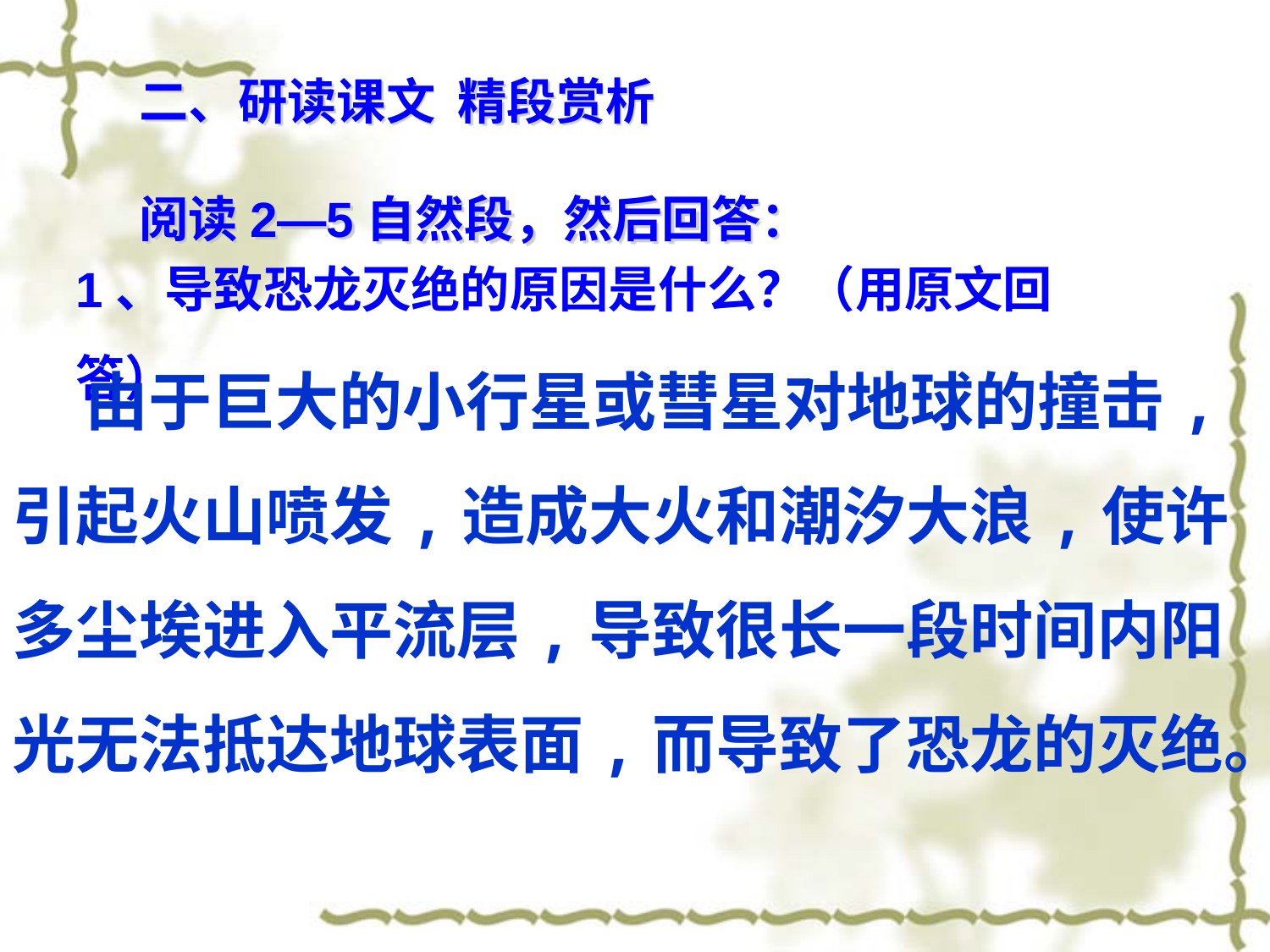

二、研读课文  精段赏析

阅读2—5自然段，然后回答：
1、导致恐龙灭绝的原因是什么？（用原文回答）
    由于巨大的小行星或彗星对地球的撞击,引起火山喷发,造成大火和潮汐大浪,使许多尘埃进入平流层,导致很长一段时间内阳光无法抵达地球表面,而导致了恐龙的灭绝。